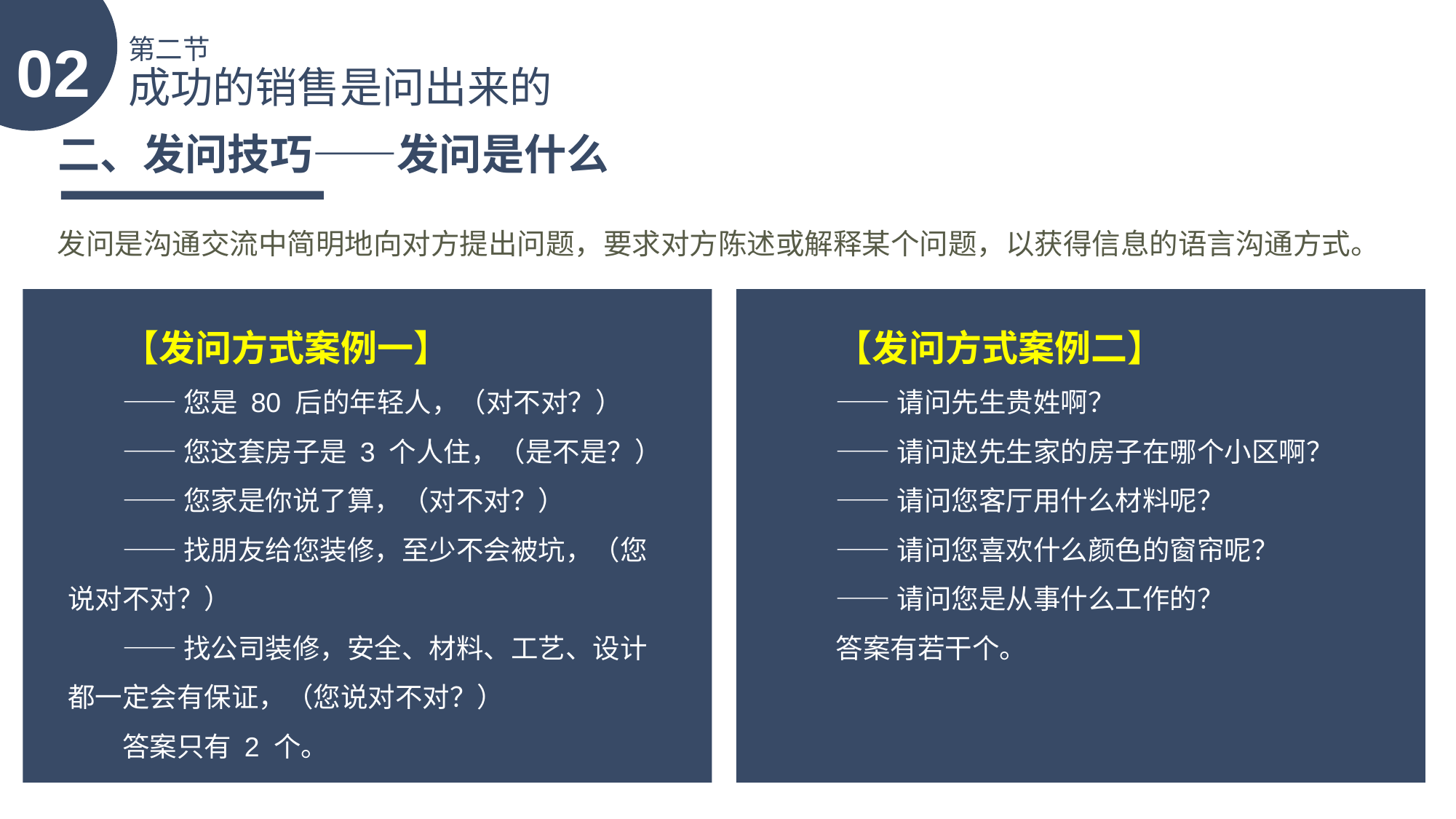

02
第二节
成功的销售是问出来的
二、发问技巧——发问是什么

发问是沟通交流中简明地向对方提出问题，要求对方陈述或解释某个问题，以获得信息的语言沟通方式。

【发问方式案例一】
——您是 80 后的年轻人，（对不对？）
——您这套房子是 3 个人住，（是不是？）
——您家是你说了算，（对不对？）
——找朋友给您装修，至少不会被坑，（您说对不对？）
——找公司装修，安全、材料、工艺、设计都一定会有保证，（您说对不对？）
答案只有 2 个。

【发问方式案例二】
——请问先生贵姓啊？
——请问赵先生家的房子在哪个小区啊？
——请问您客厅用什么材料呢？
——请问您喜欢什么颜色的窗帘呢？
——请问您是从事什么工作的？
答案有若干个。